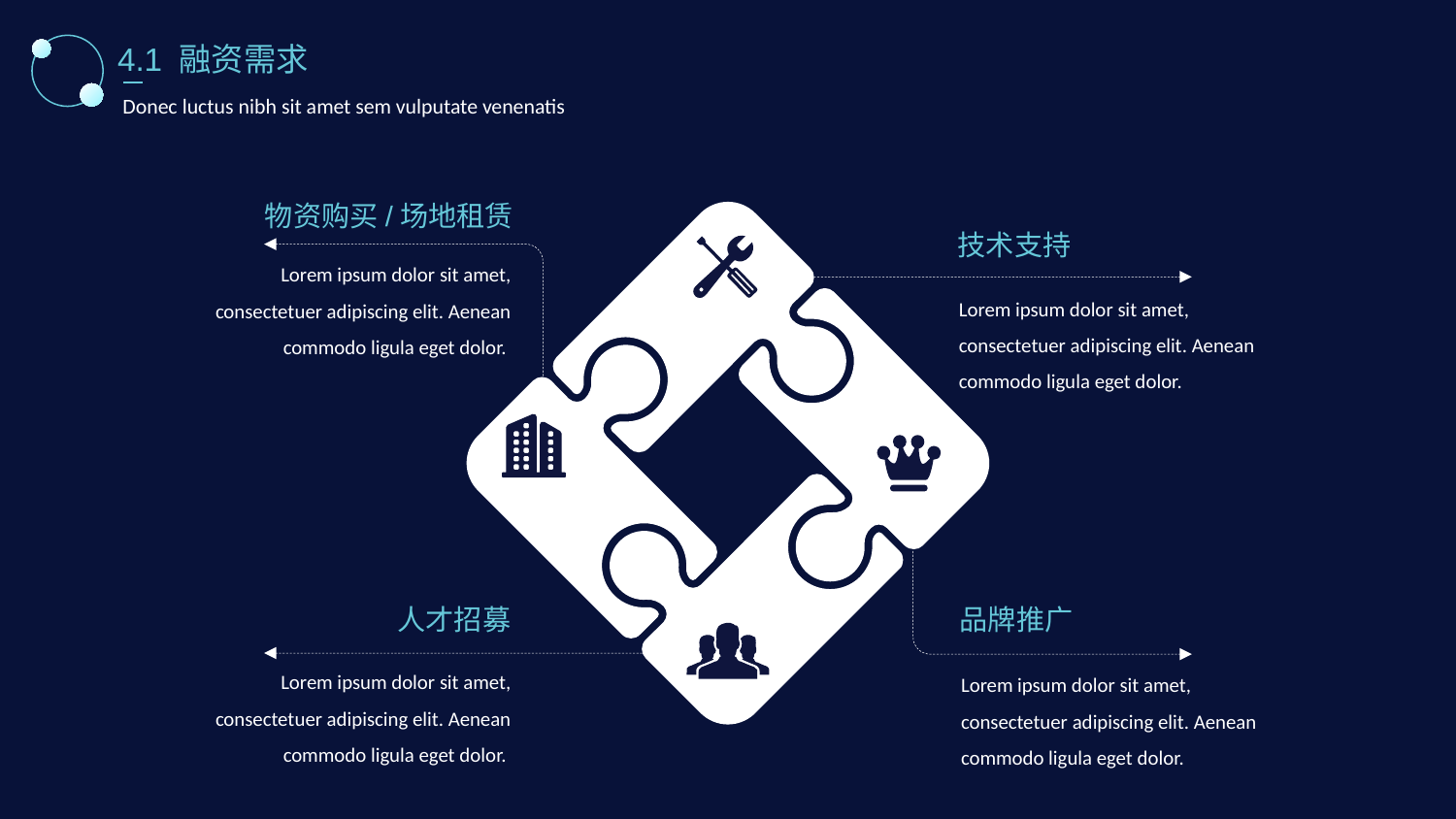

4.1 融资需求

Donec luctus nibh sit amet sem vulputate venenatis
物资购买/场地租赁

技术支持

Lorem ipsum dolor sit amet, consectetuer adipiscing elit. Aenean commodo ligula eget dolor.

Lorem ipsum dolor sit amet, consectetuer adipiscing elit. Aenean commodo ligula eget dolor.

人才招募
品牌推广

Lorem ipsum dolor sit amet, consectetuer adipiscing elit. Aenean commodo ligula eget dolor.

Lorem ipsum dolor sit amet, consectetuer adipiscing elit. Aenean commodo ligula eget dolor.